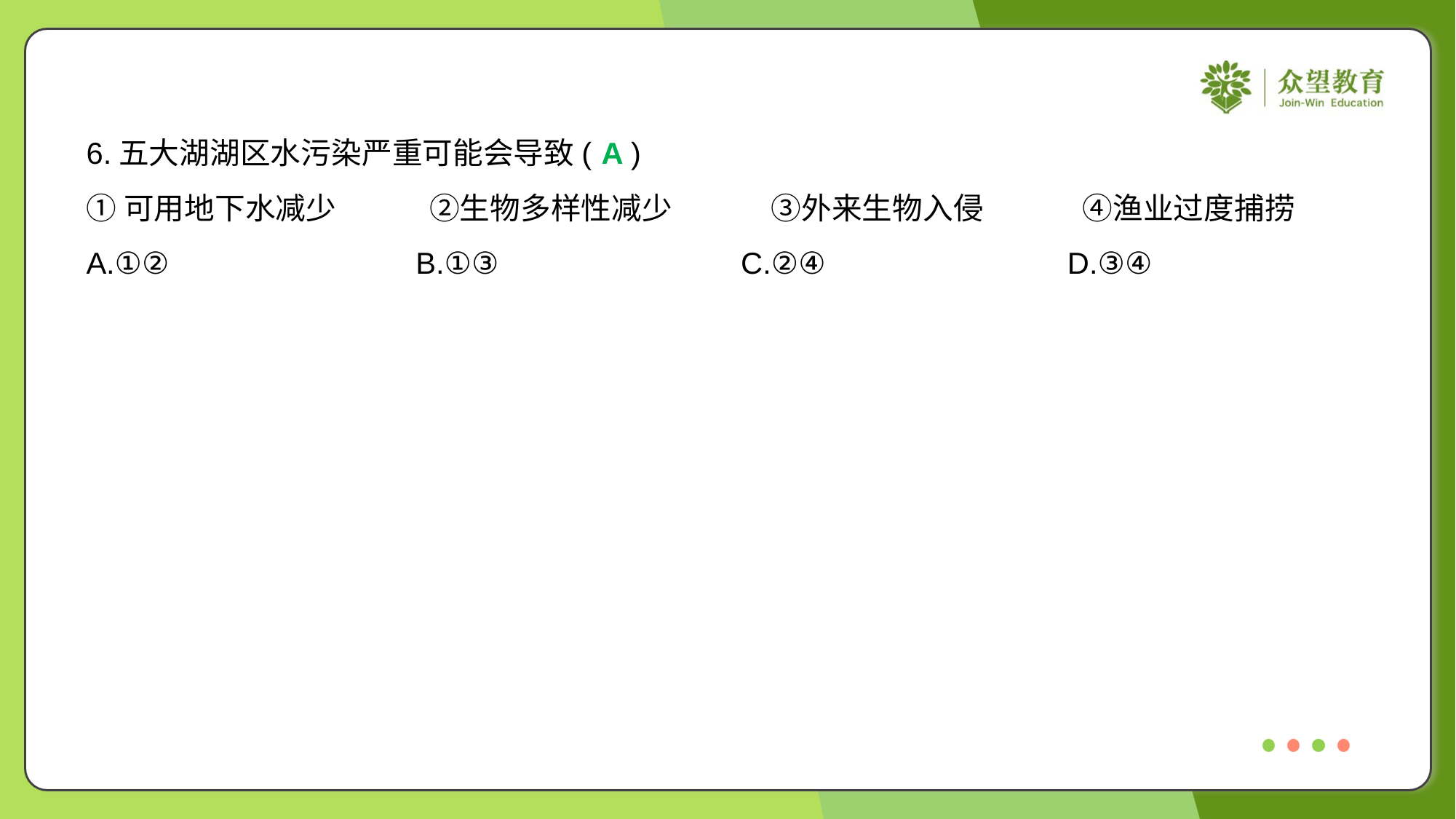

6.五大湖湖区水污染严重可能会导致(     )
A
①可用地下水减少	②生物多样性减少	③外来生物入侵	④渔业过度捕捞
A.①②	B.①③	C.②④	D.③④